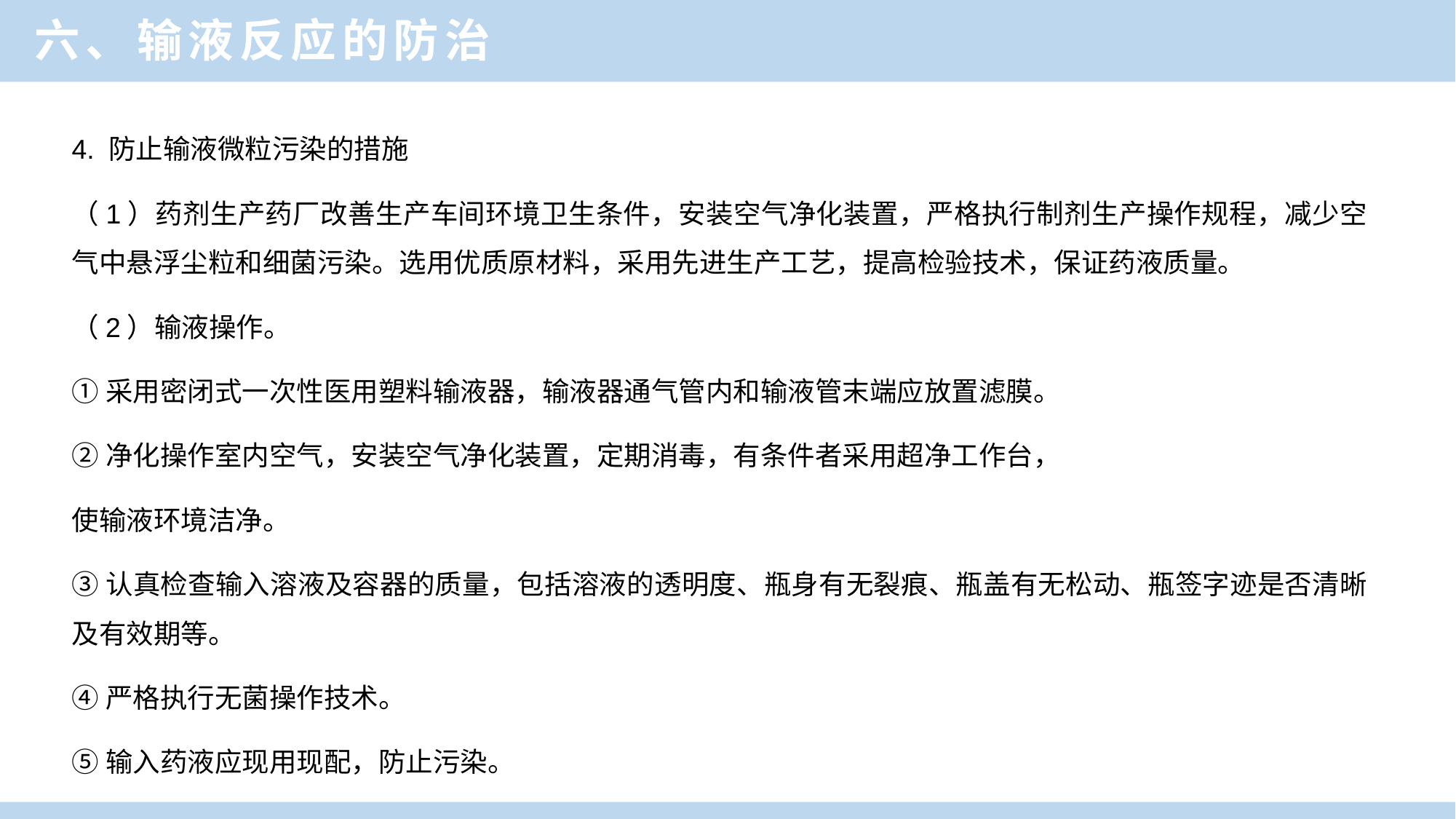

六、输液反应的防治
4. 防止输液微粒污染的措施
（1）药剂生产药厂改善生产车间环境卫生条件，安装空气净化装置，严格执行制剂生产操作规程，减少空气中悬浮尘粒和细菌污染。选用优质原材料，采用先进生产工艺，提高检验技术，保证药液质量。
（2）输液操作。
①采用密闭式一次性医用塑料输液器，输液器通气管内和输液管末端应放置滤膜。
②净化操作室内空气，安装空气净化装置，定期消毒，有条件者采用超净工作台，
使输液环境洁净。
③认真检查输入溶液及容器的质量，包括溶液的透明度、瓶身有无裂痕、瓶盖有无松动、瓶签字迹是否清晰及有效期等。
④严格执行无菌操作技术。
⑤输入药液应现用现配，防止污染。